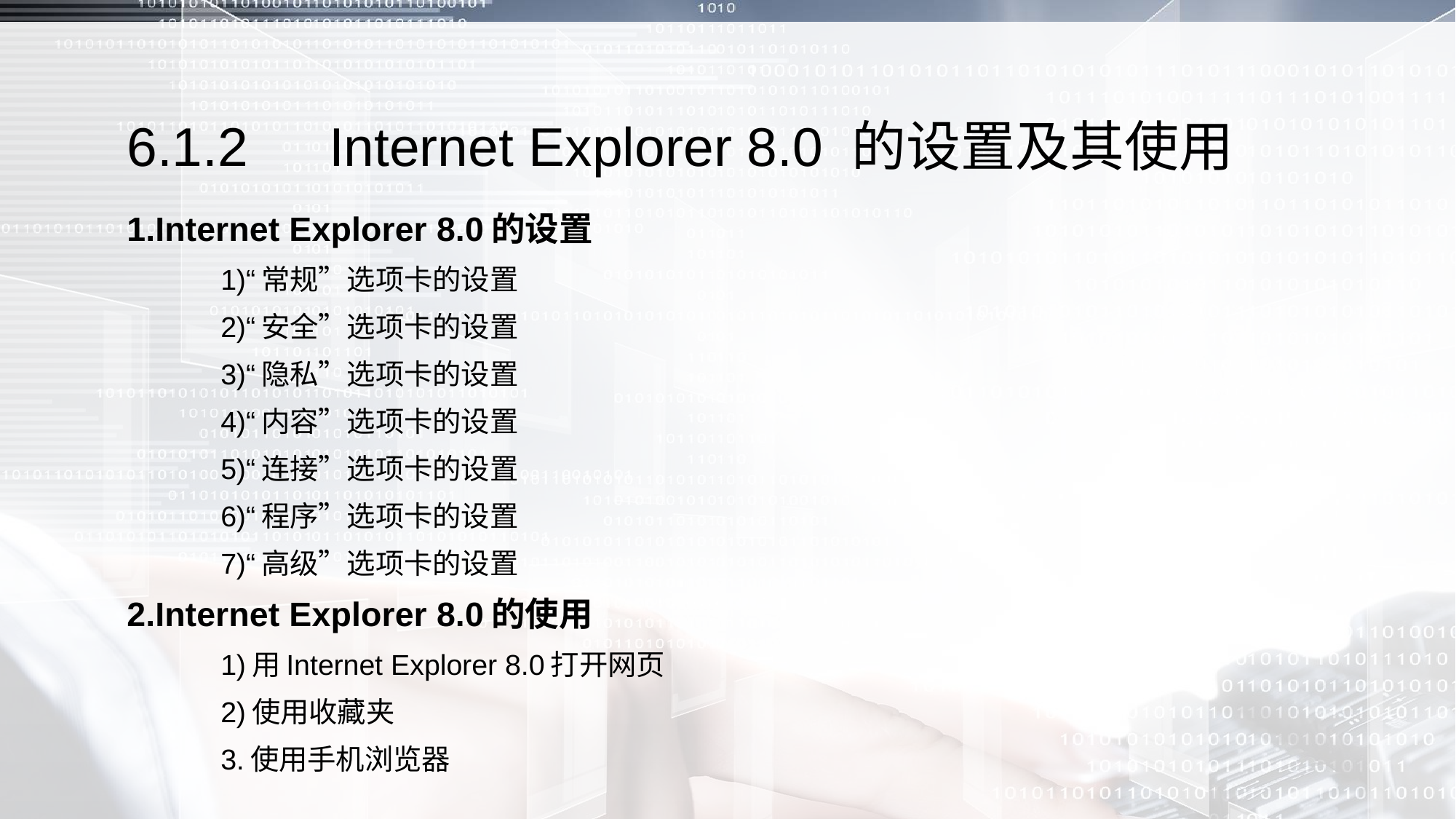

# 6.1.2　Internet Explorer 8.0 的设置及其使用
1.Internet Explorer 8.0的设置
	1)“常规”选项卡的设置
	2)“安全”选项卡的设置
	3)“隐私”选项卡的设置
	4)“内容”选项卡的设置
	5)“连接”选项卡的设置
	6)“程序”选项卡的设置
	7)“高级”选项卡的设置
2.Internet Explorer 8.0的使用
	1)用Internet Explorer 8.0打开网页
	2)使用收藏夹
	3.使用手机浏览器